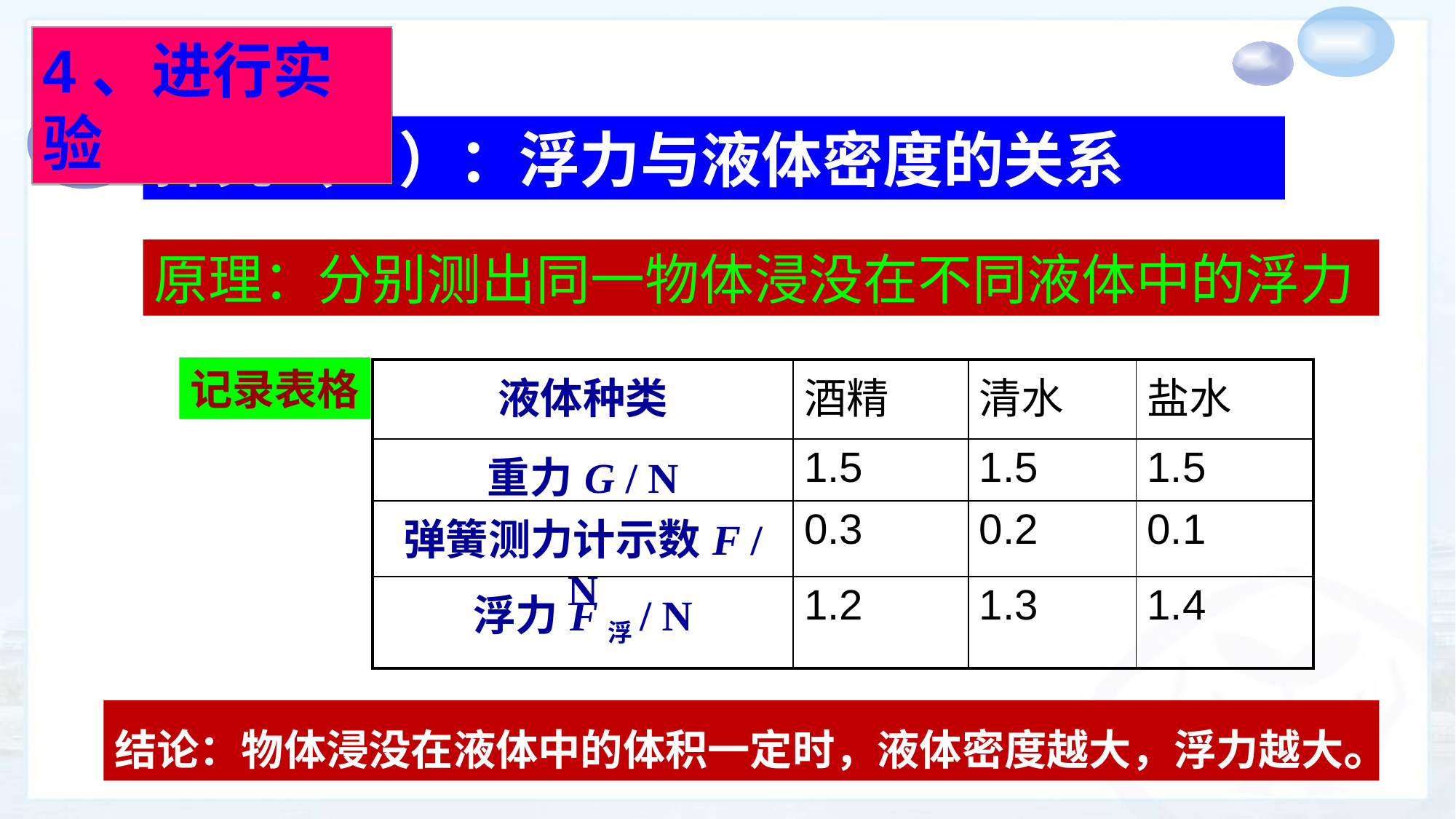

4、进行实验
探究（3）：浮力与液体密度的关系
原理：分别测出同一物体浸没在不同液体中的浮力
记录表格
| 液体种类 | 酒精 | 清水 | 盐水 |
| --- | --- | --- | --- |
| 重力G / N | 1.5 | 1.5 | 1.5 |
| 弹簧测力计示数F / N | 0.3 | 0.2 | 0.1 |
| 浮力F浮/ N | 1.2 | 1.3 | 1.4 |
结论：物体浸没在液体中的体积一定时，液体密度越大，浮力越大。